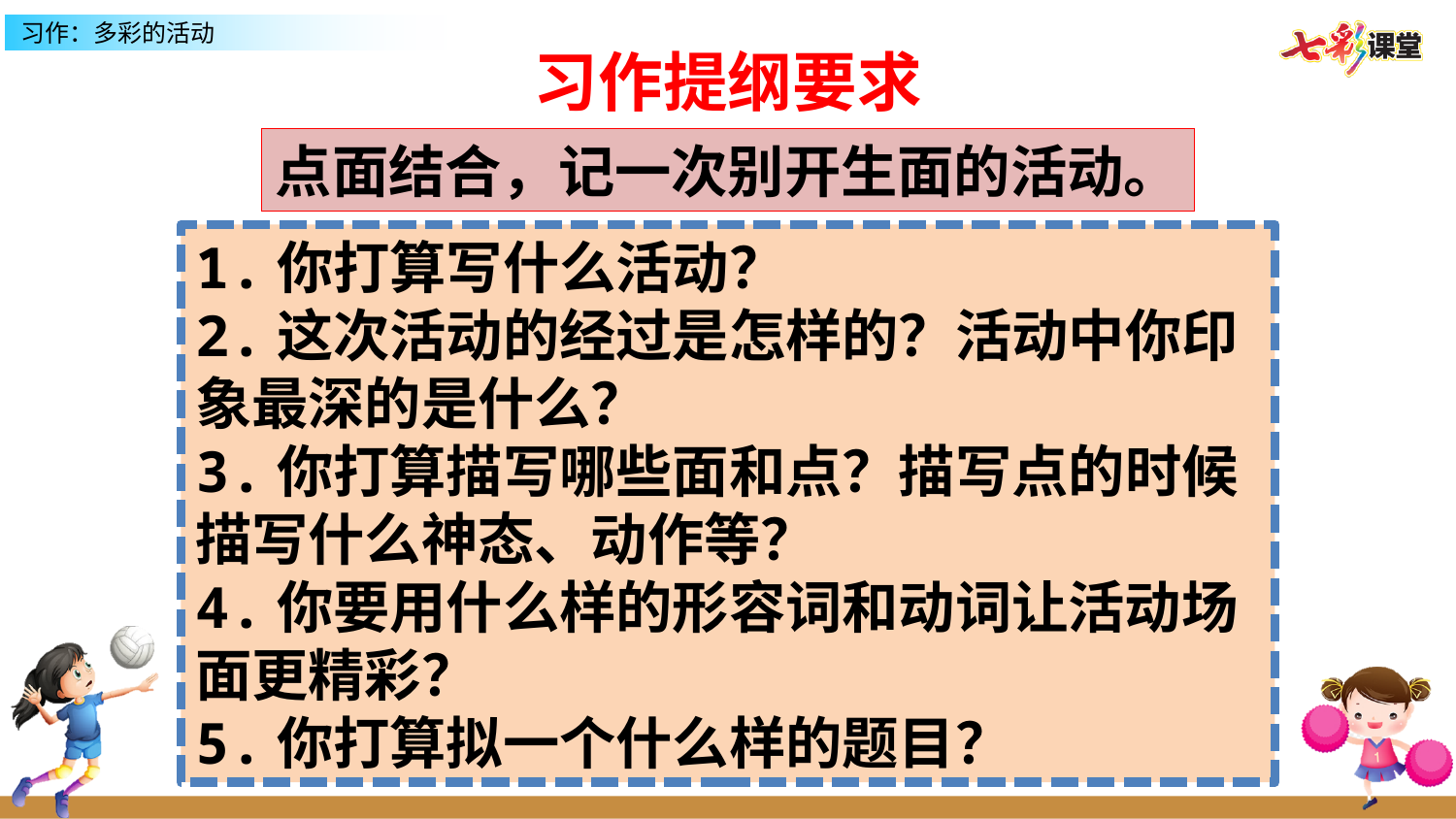

习作提纲要求
点面结合，记一次别开生面的活动。
1.你打算写什么活动？
2.这次活动的经过是怎样的？活动中你印象最深的是什么？
3.你打算描写哪些面和点？描写点的时候描写什么神态、动作等？
4.你要用什么样的形容词和动词让活动场面更精彩？
5.你打算拟一个什么样的题目？